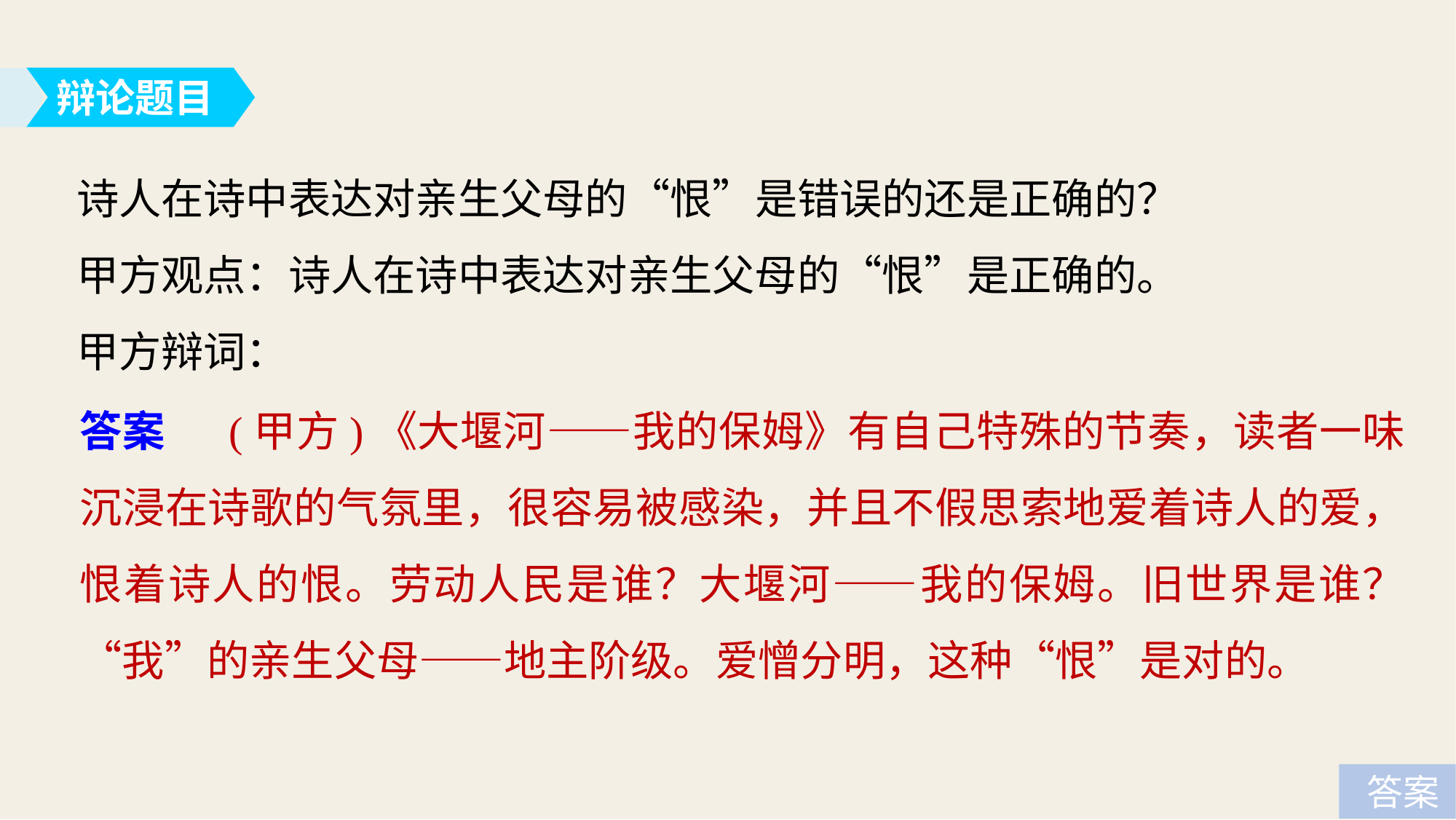

辩论题目

诗人在诗中表达对亲生父母的“恨”是错误的还是正确的？
甲方观点：诗人在诗中表达对亲生父母的“恨”是正确的。
甲方辩词：
答案　 (甲方)《大堰河——我的保姆》有自己特殊的节奏，读者一味沉浸在诗歌的气氛里，很容易被感染，并且不假思索地爱着诗人的爱，恨着诗人的恨。劳动人民是谁？大堰河——我的保姆。旧世界是谁？“我”的亲生父母——地主阶级。爱憎分明，这种“恨”是对的。
 答案